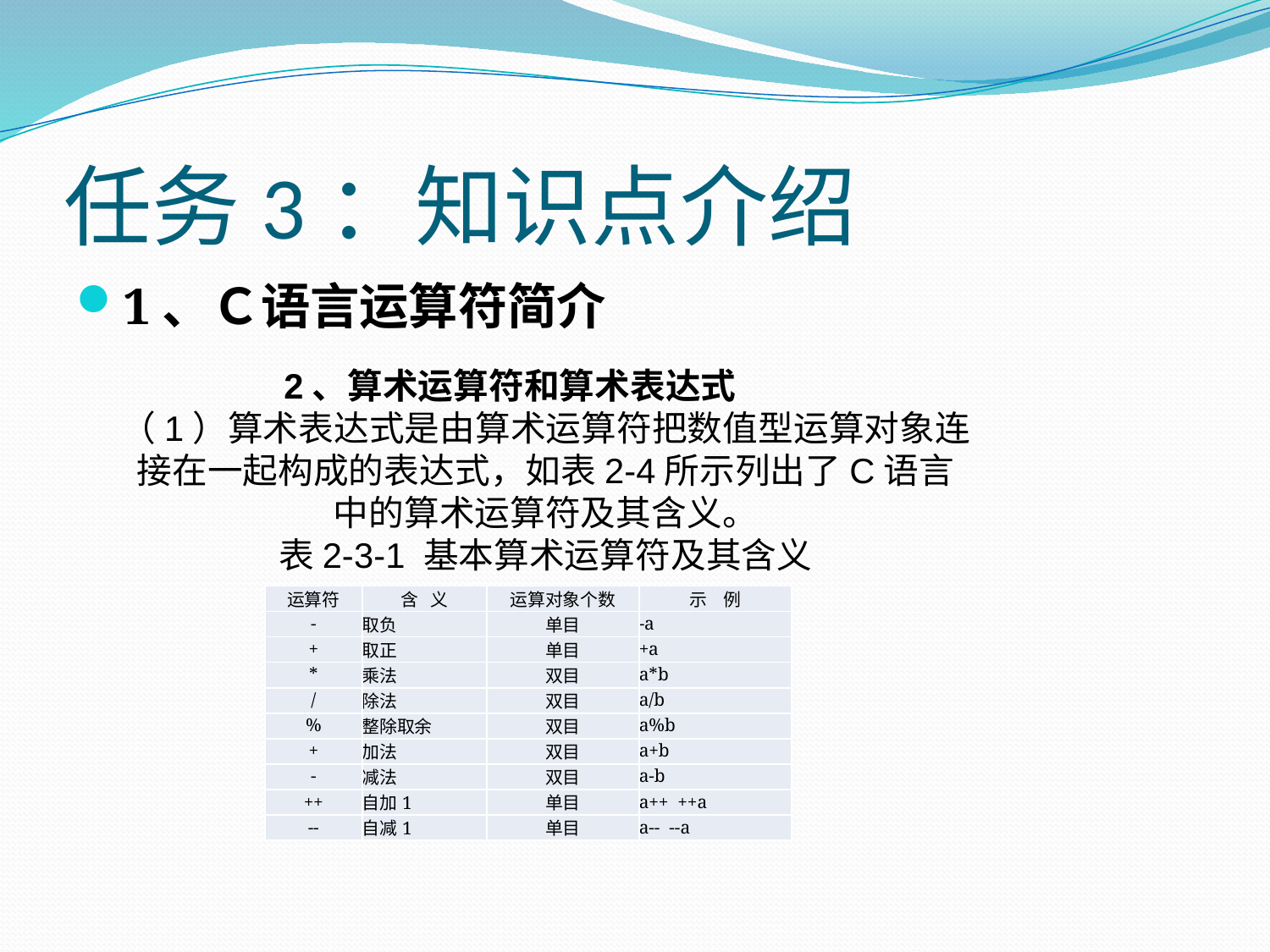

# 任务3：知识点介绍
1、Ｃ语言运算符简介
2、算术运算符和算术表达式
（1）算术表达式是由算术运算符把数值型运算对象连接在一起构成的表达式，如表2-4所示列出了C语言中的算术运算符及其含义。
表2-3-1 基本算术运算符及其含义
| 运算符 | 含 义 | 运算对象个数 | 示 例 |
| --- | --- | --- | --- |
| - | 取负 | 单目 | -a |
| + | 取正 | 单目 | +a |
| \* | 乘法 | 双目 | a\*b |
| / | 除法 | 双目 | a/b |
| % | 整除取余 | 双目 | a%b |
| + | 加法 | 双目 | a+b |
| - | 减法 | 双目 | a-b |
| ++ | 自加1 | 单目 | a++ ++a |
| -- | 自减1 | 单目 | a-- --a |